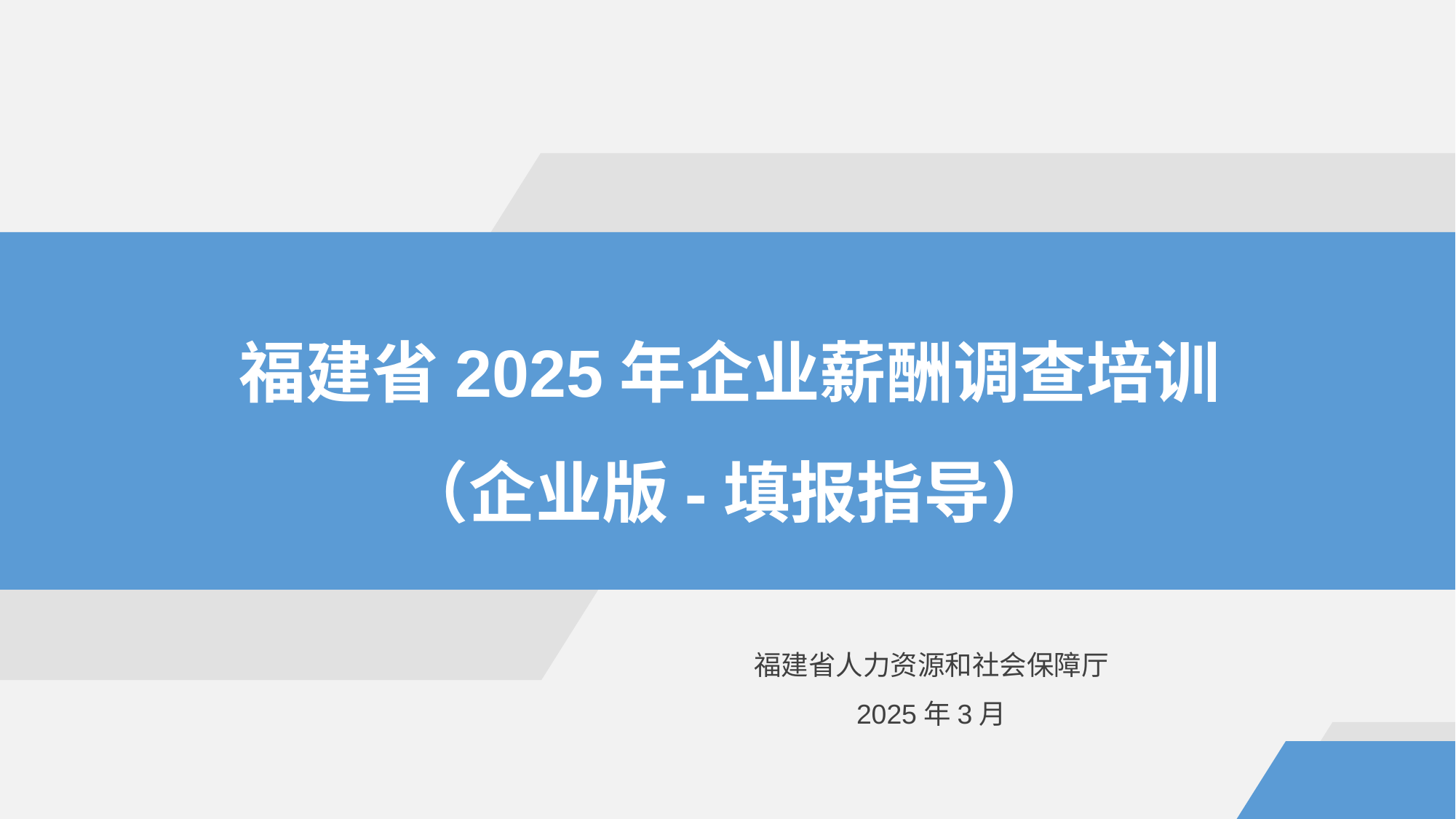

福建省2025年企业薪酬调查培训
（企业版-填报指导）

福建省人力资源和社会保障厅
2025年3月